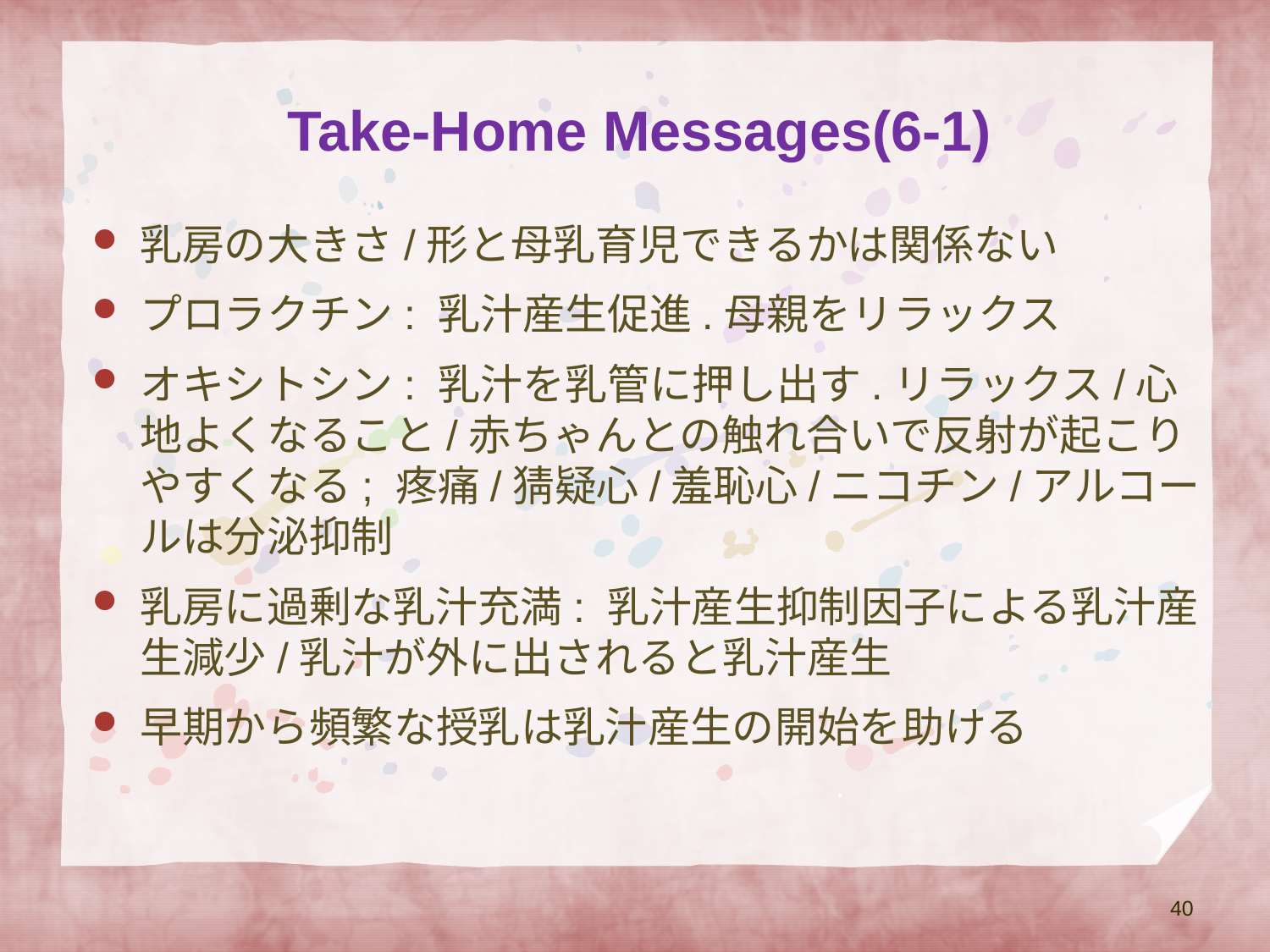

# Take-Home Messages(6-1)
乳房の大きさ/形と母乳育児できるかは関係ない
プロラクチン: 乳汁産生促進.母親をリラックス
オキシトシン: 乳汁を乳管に押し出す.リラックス/心地よくなること/赤ちゃんとの触れ合いで反射が起こりやすくなる; 疼痛/猜疑心/羞恥心/ニコチン/アルコールは分泌抑制
乳房に過剰な乳汁充満: 乳汁産生抑制因子による乳汁産生減少/乳汁が外に出されると乳汁産生
早期から頻繁な授乳は乳汁産生の開始を助ける

40